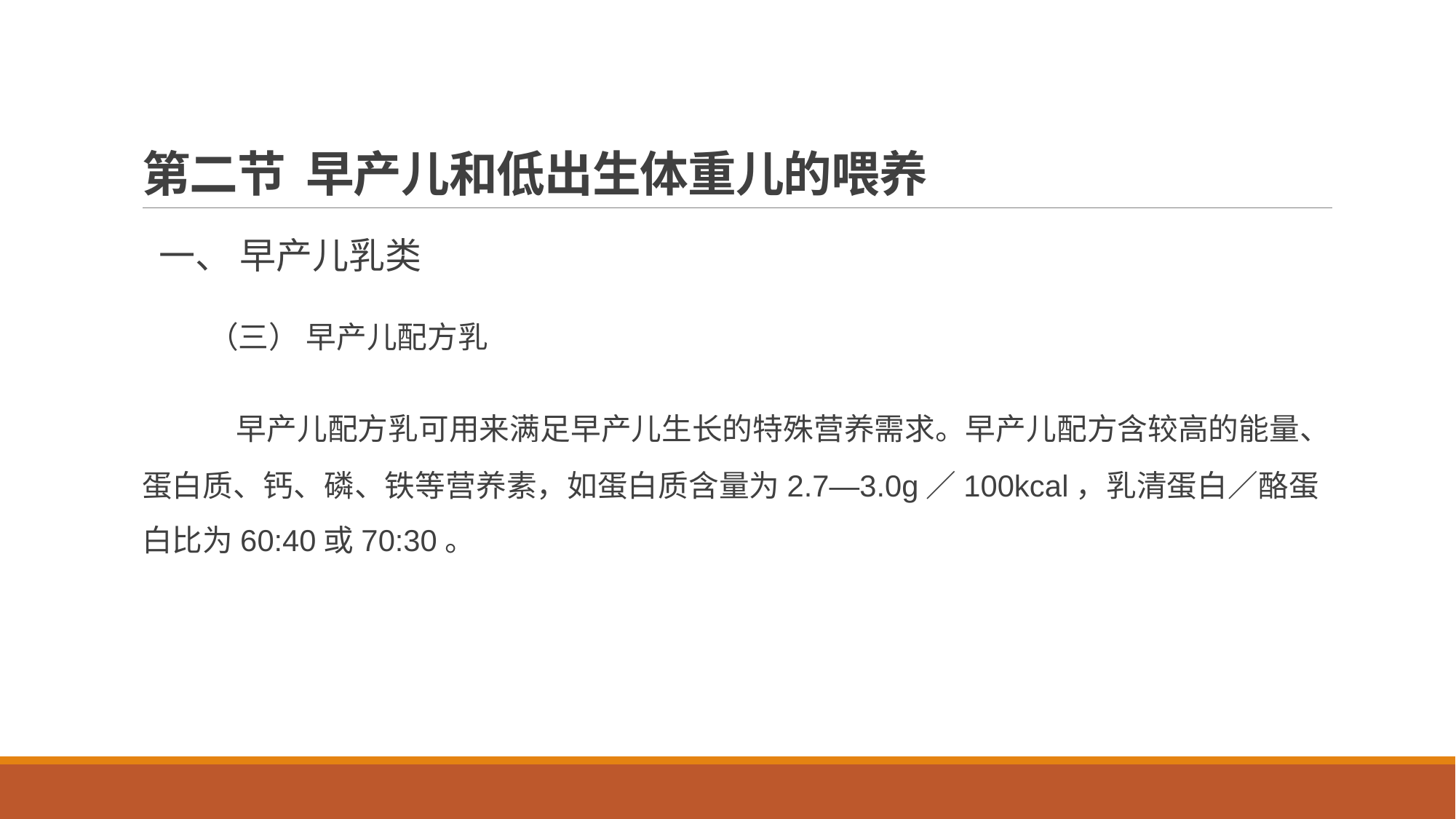

# 第二节  早产儿和低出生体重儿的喂养
 一、 早产儿乳类
       （三） 早产儿配方乳
          早产儿配方乳可用来满足早产儿生长的特殊营养需求。早产儿配方含较高的能量、蛋白质、钙、磷、铁等营养素，如蛋白质含量为2.7—3.0g／100kcal，乳清蛋白／酪蛋白比为60:40或70:30。